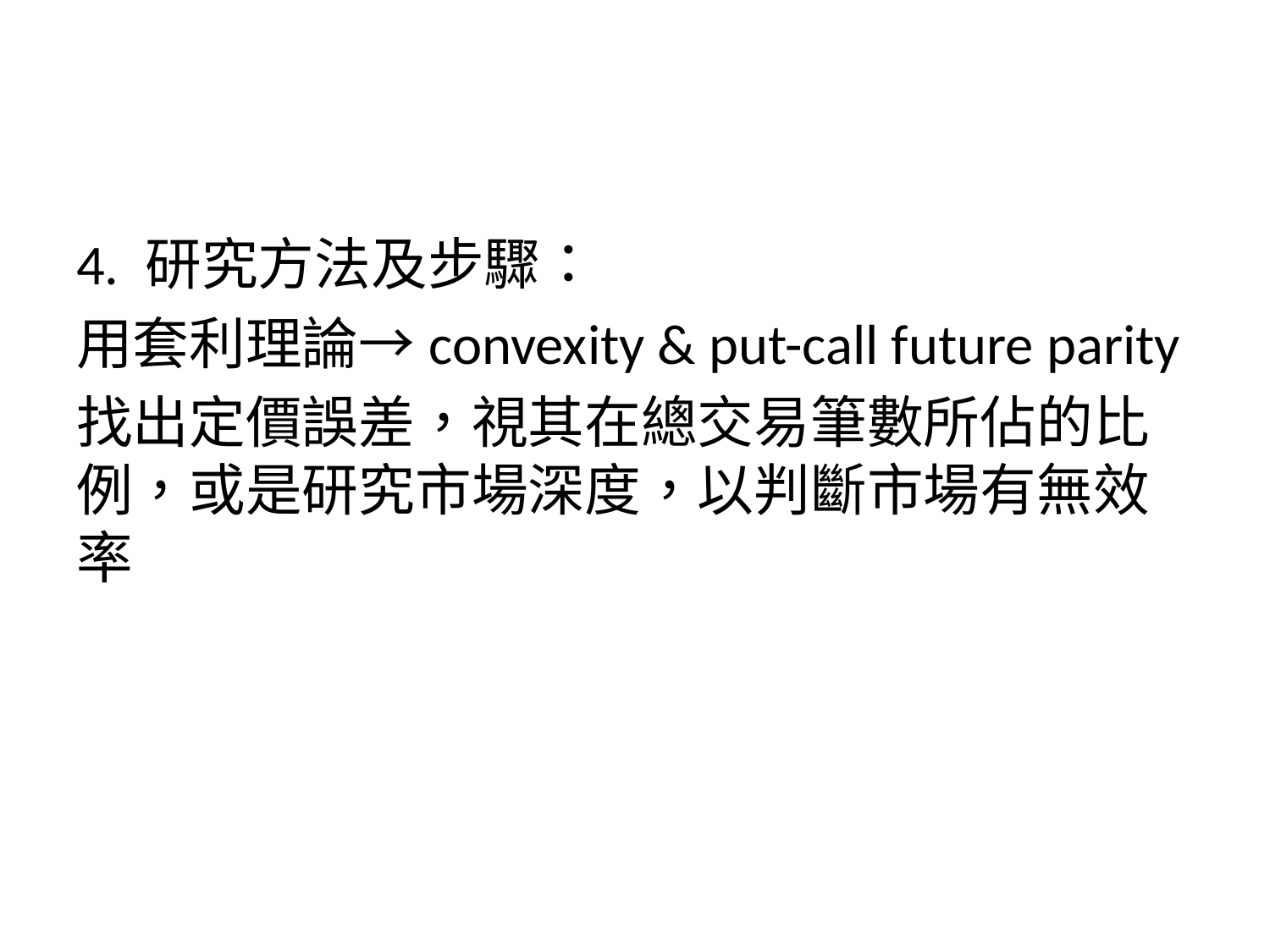

#
4. 研究方法及步驟：
用套利理論→convexity & put-call future parity
找出定價誤差，視其在總交易筆數所佔的比例，或是研究市場深度，以判斷市場有無效率